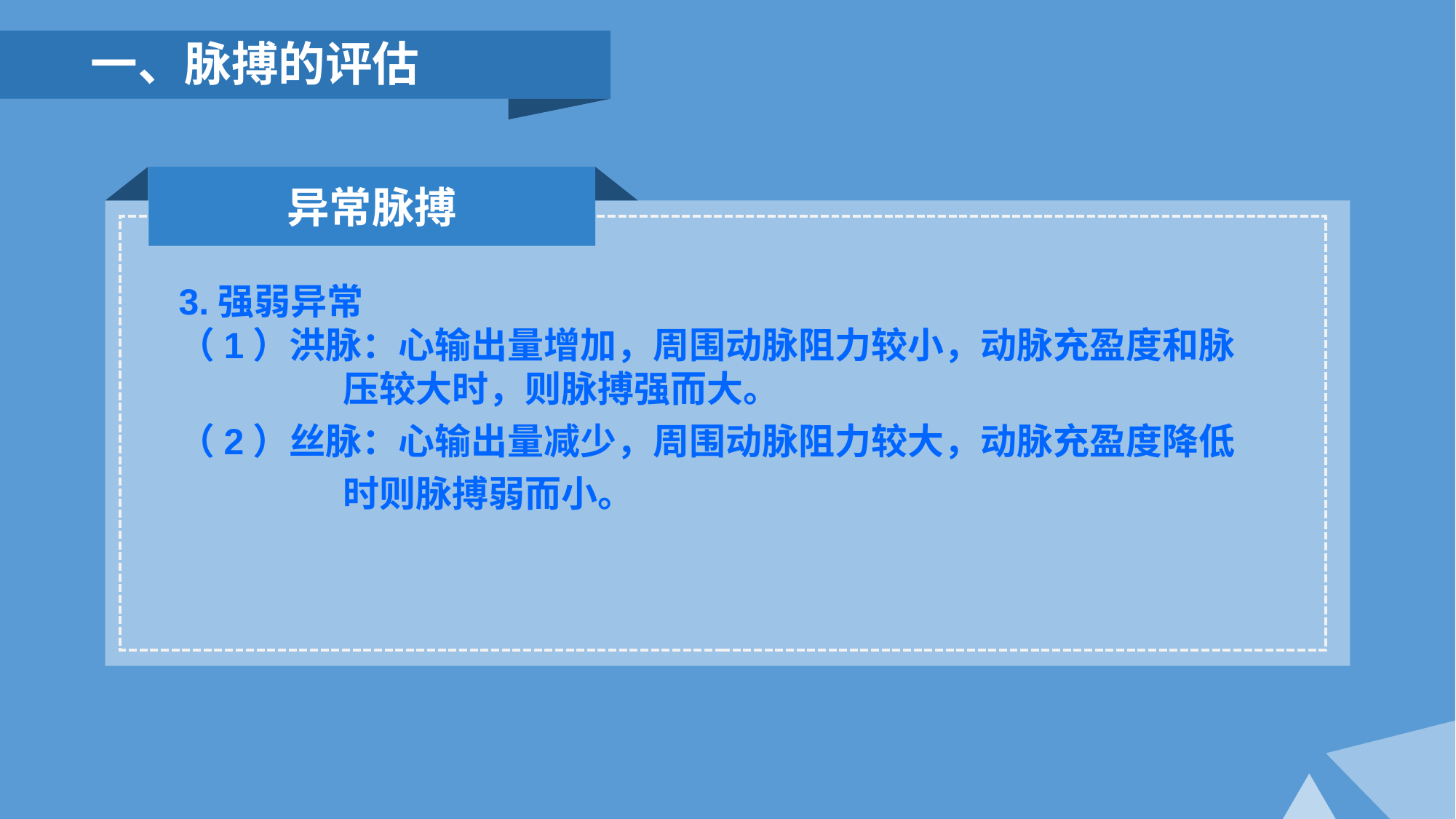

一、脉搏的评估

异常脉搏

3.强弱异常
（1）洪脉：心输出量增加，周围动脉阻力较小，动脉充盈度和脉
                   压较大时，则脉搏强而大。
（2）丝脉：心输出量减少，周围动脉阻力较大，动脉充盈度降低
                   时则脉搏弱而小。